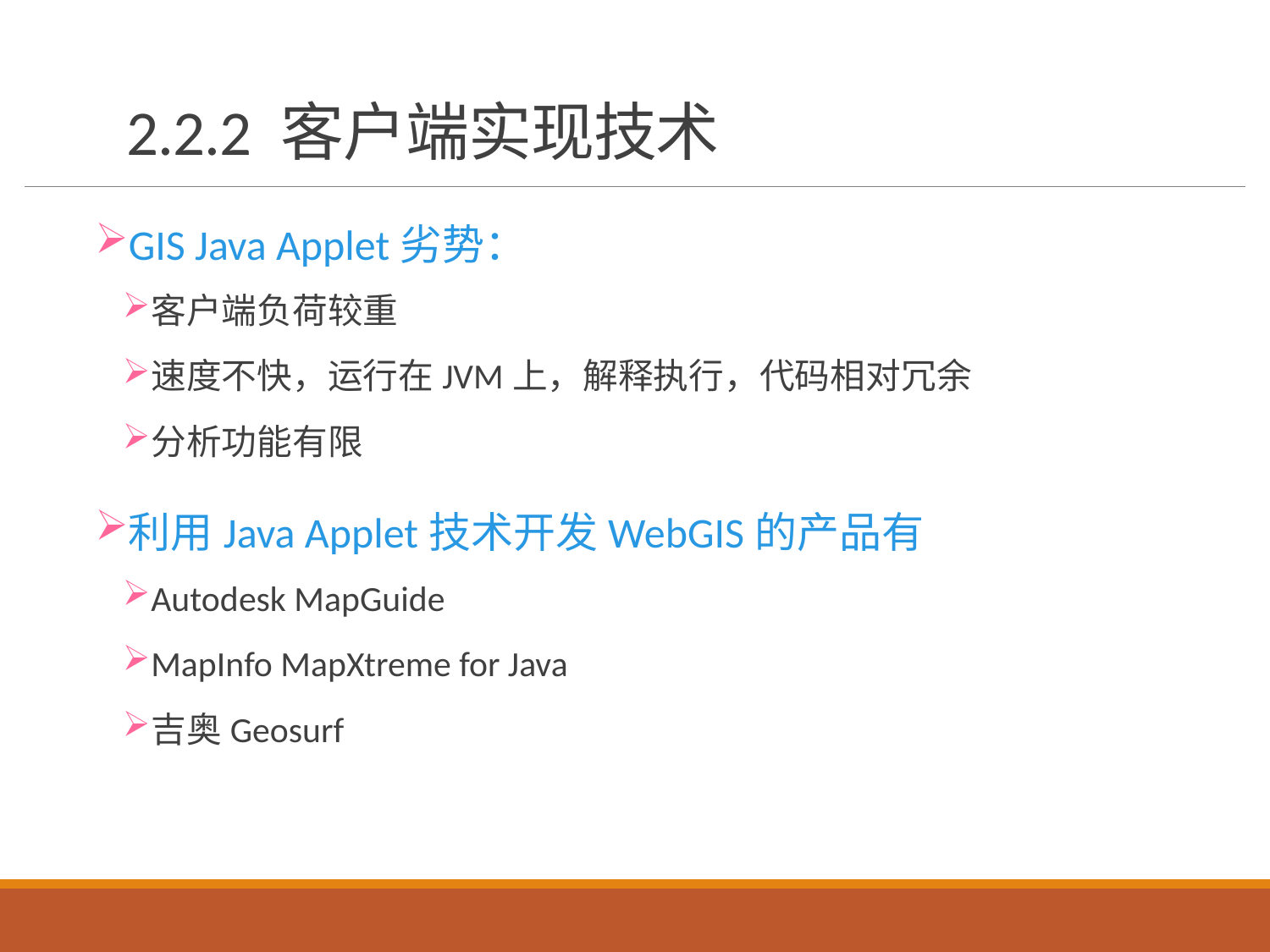

# 2.2.2 客户端实现技术
GIS Java Applet劣势：
客户端负荷较重
速度不快，运行在JVM上，解释执行，代码相对冗余
分析功能有限
利用Java Applet技术开发WebGIS的产品有
Autodesk MapGuide
MapInfo MapXtreme for Java
吉奥Geosurf